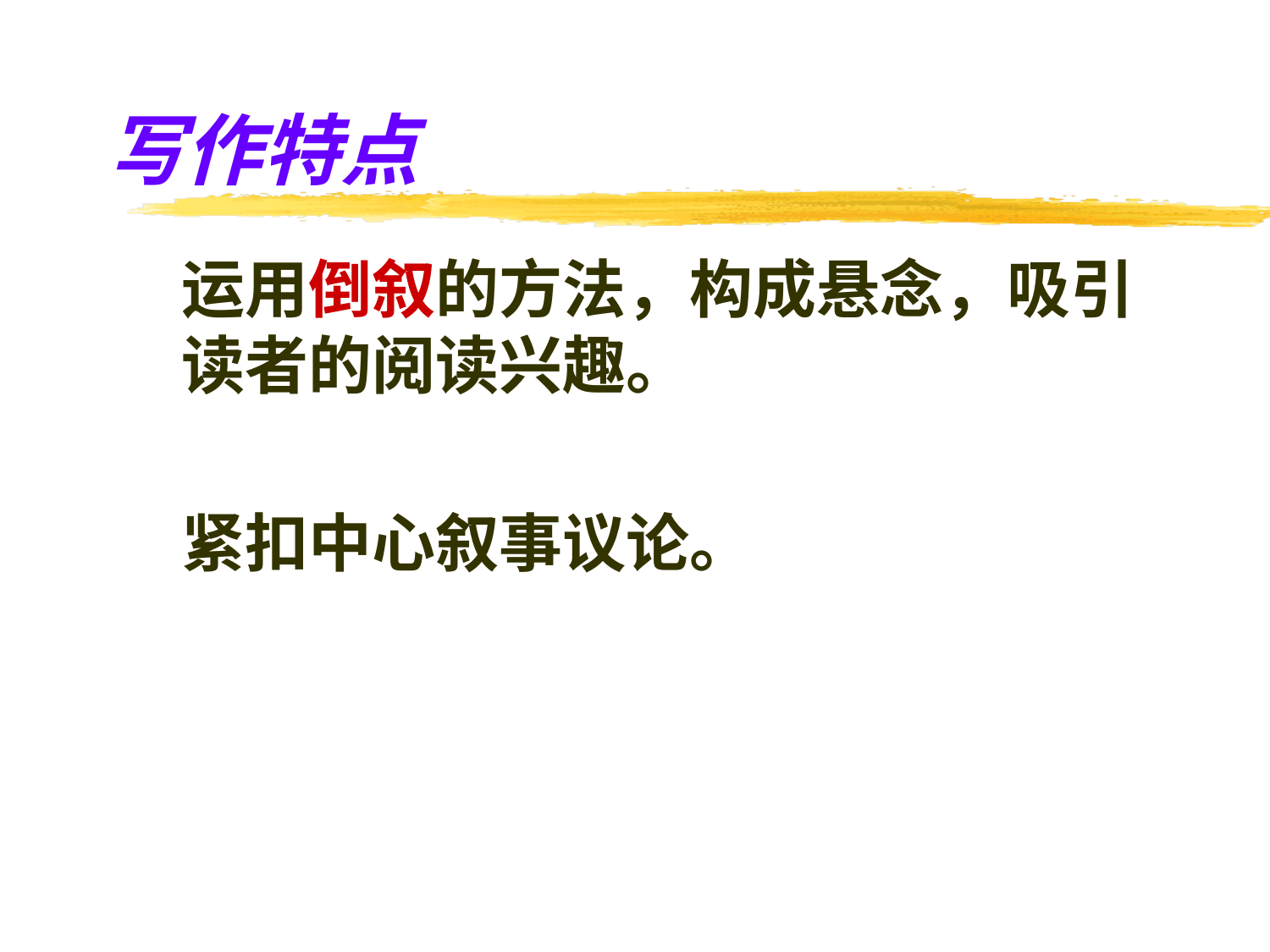

写作特点
运用倒叙的方法，构成悬念，吸引读者的阅读兴趣。

紧扣中心叙事议论。